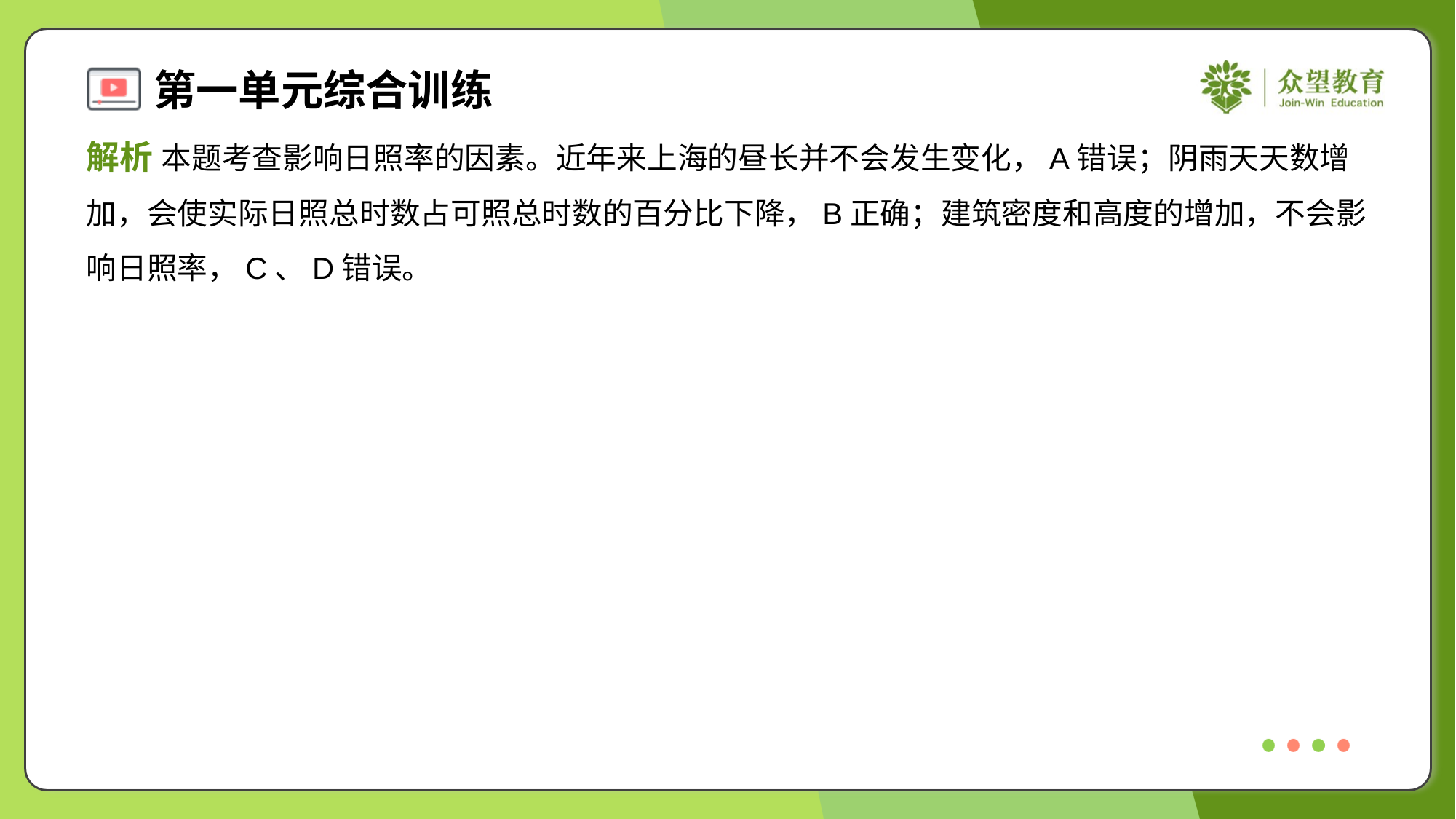

解析 本题考查影响日照率的因素。近年来上海的昼长并不会发生变化，A错误；阴雨天天数增
加，会使实际日照总时数占可照总时数的百分比下降，B正确；建筑密度和高度的增加，不会影
响日照率，C、D错误。